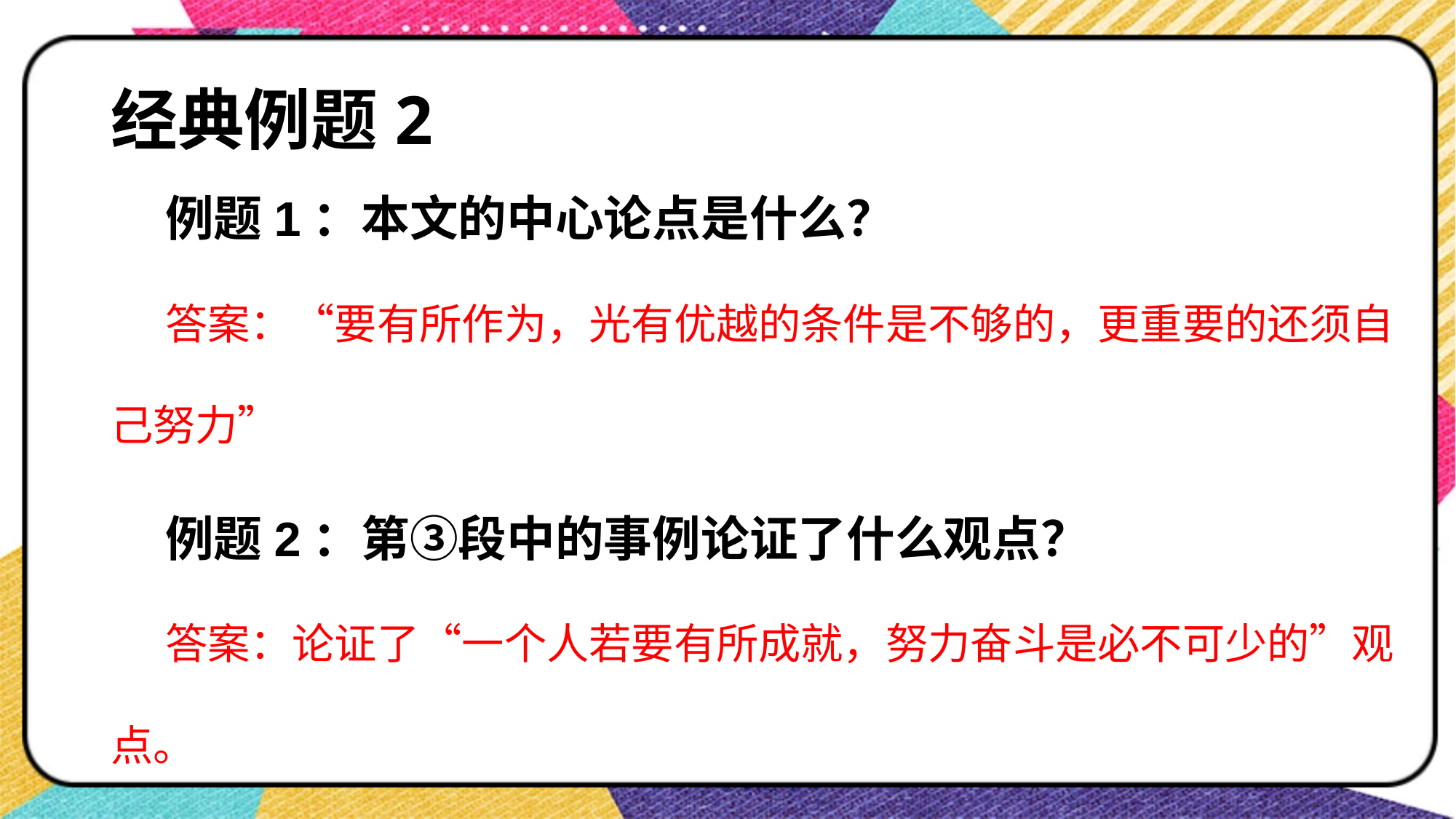

# 经典例题2

例题1：本文的中心论点是什么？
答案：“要有所作为，光有优越的条件是不够的，更重要的还须自己努力”
例题2：第③段中的事例论证了什么观点？
答案：论证了“一个人若要有所成就，努力奋斗是必不可少的”观点。